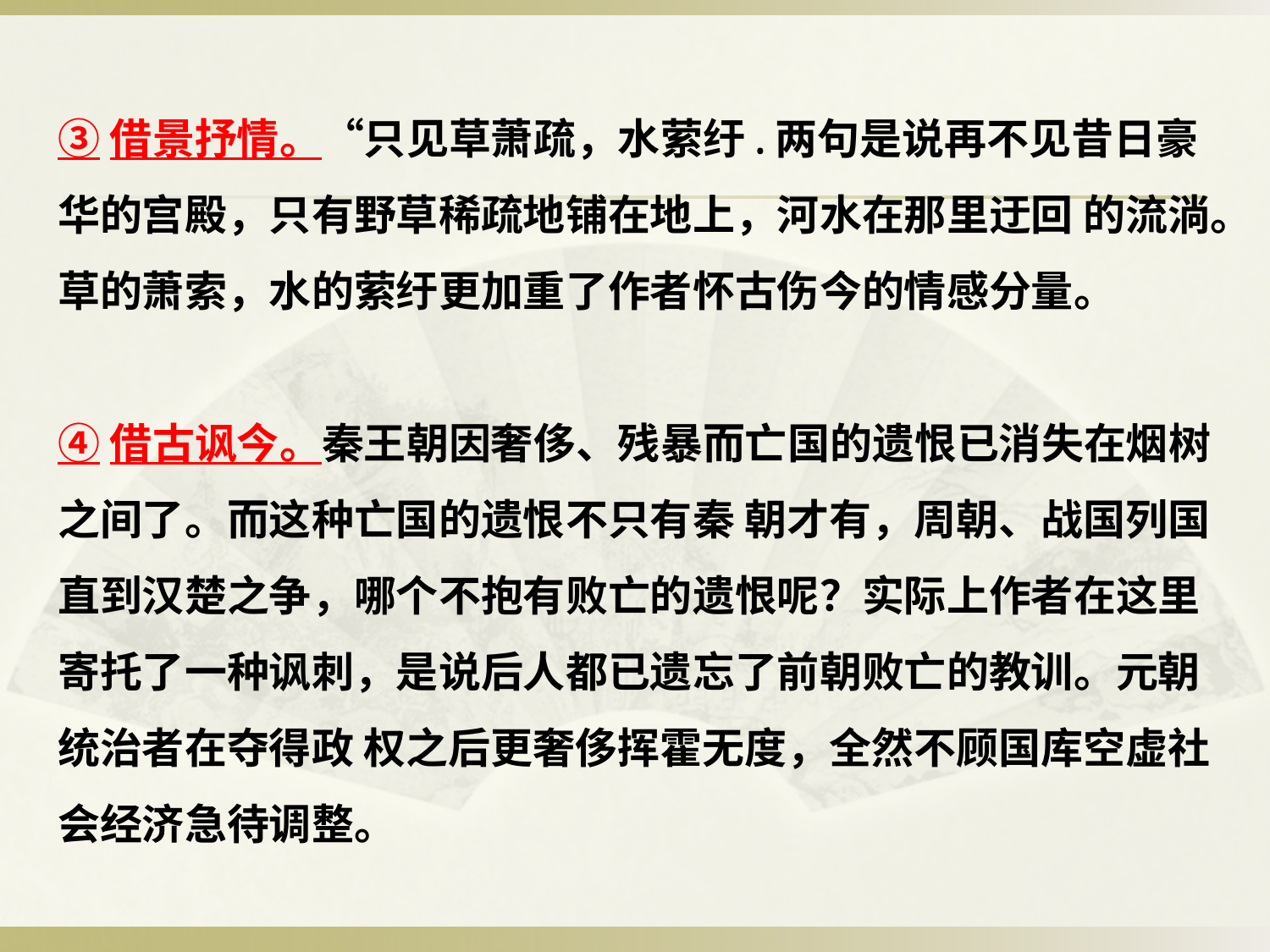

③借景抒情。“只见草萧疏，水萦纡.两句是说再不见昔日豪华的宫殿，只有野草稀疏地铺在地上，河水在那里迂回 的流淌。草的萧索，水的萦纡更加重了作者怀古伤今的情感分量。

④借古讽今。秦王朝因奢侈、残暴而亡国的遗恨已消失在烟树之间了。而这种亡国的遗恨不只有秦 朝才有，周朝、战国列国直到汉楚之争，哪个不抱有败亡的遗恨呢？实际上作者在这里寄托了一种讽刺，是说后人都已遗忘了前朝败亡的教训。元朝统治者在夺得政 权之后更奢侈挥霍无度，全然不顾国库空虚社会经济急待调整。